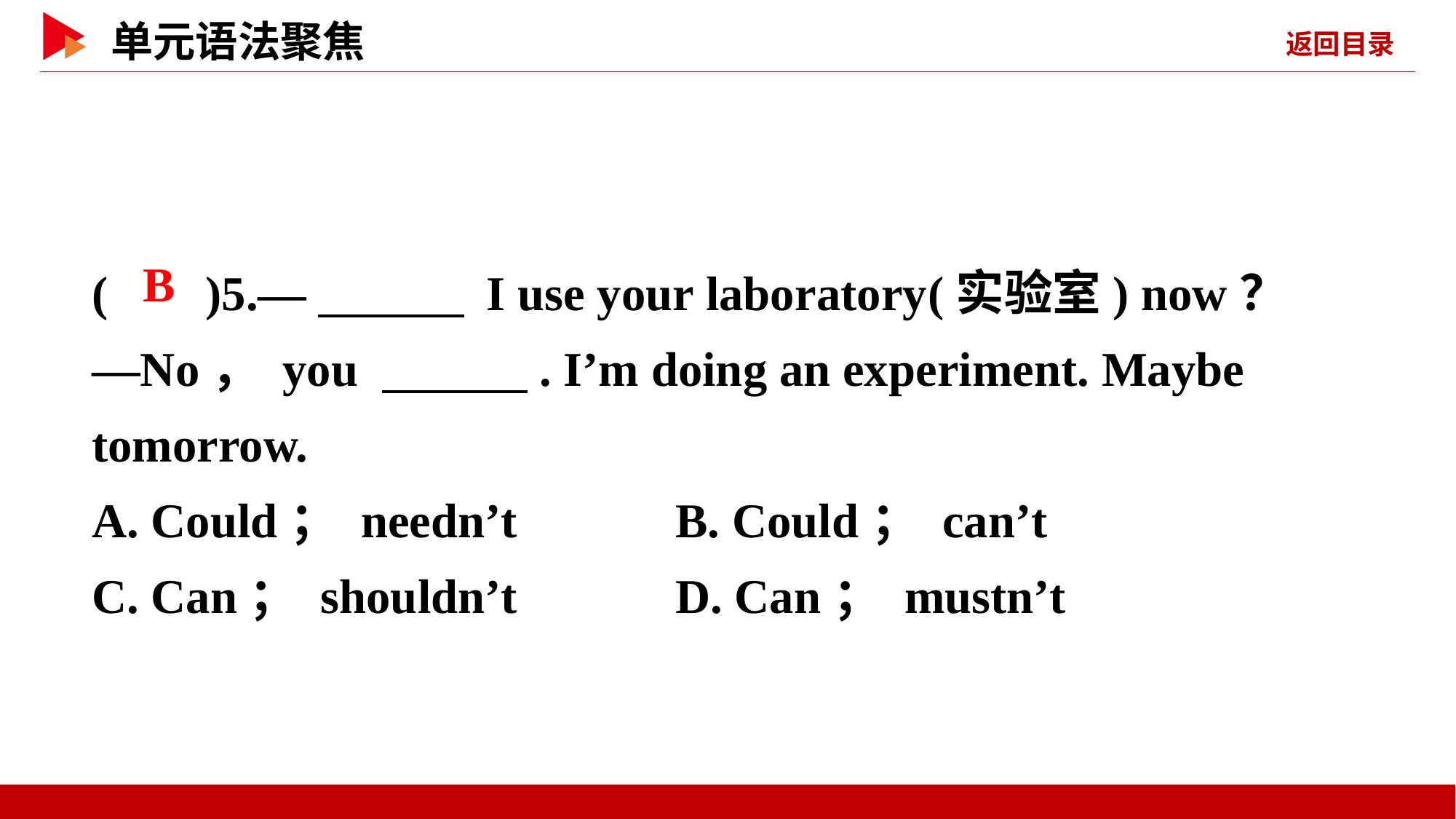

(        )5.—　　　 I use your laboratory(实验室) now？
—No， you 　　　. I’m doing an experiment. Maybe tomorrow.
A. Could； needn’t             B. Could； can’t
C. Can； shouldn’t             D. Can； mustn’t
   B